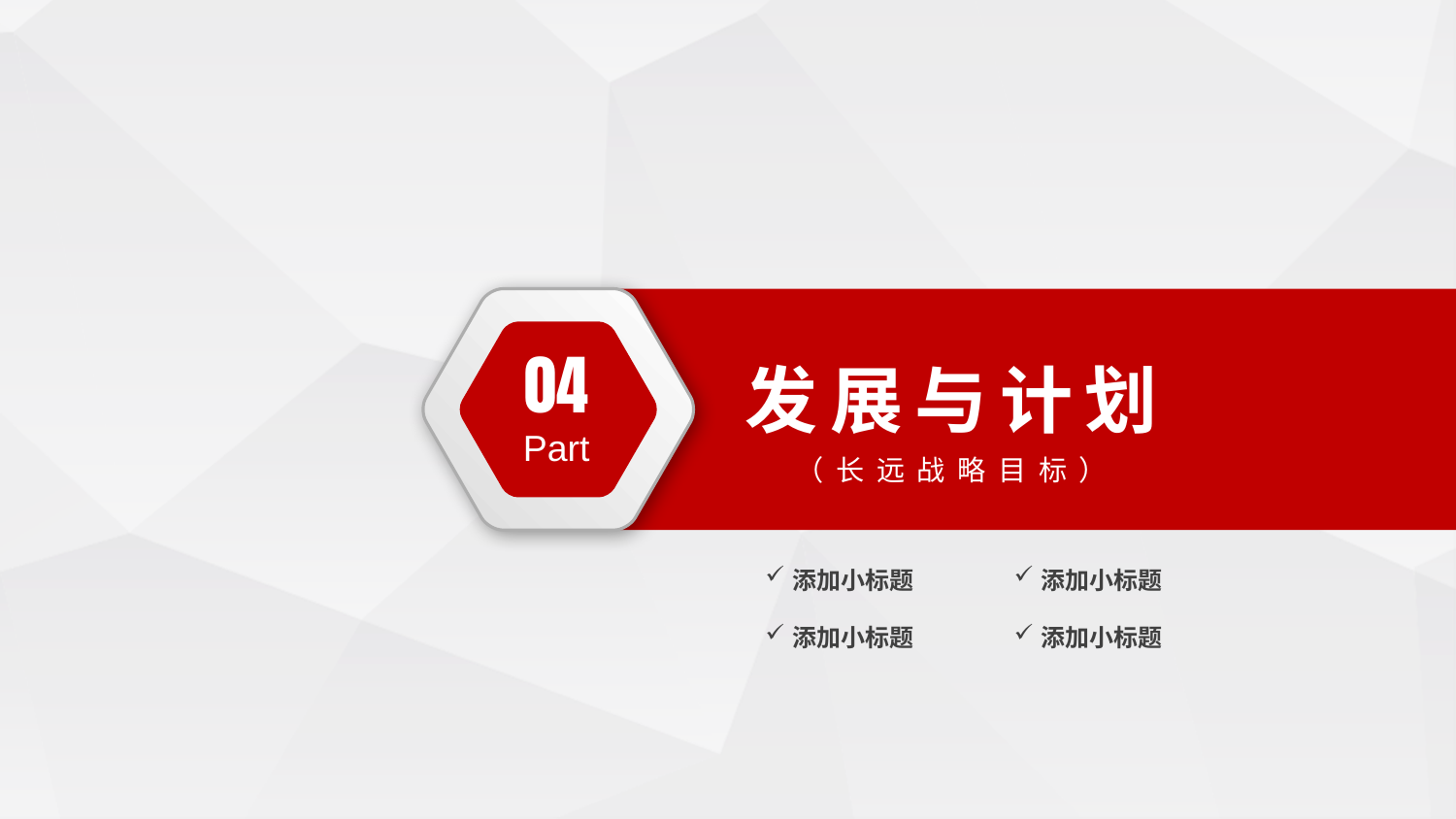

发展与计划
（长远战略目标）
04
Part
添加小标题
添加小标题
添加小标题
添加小标题